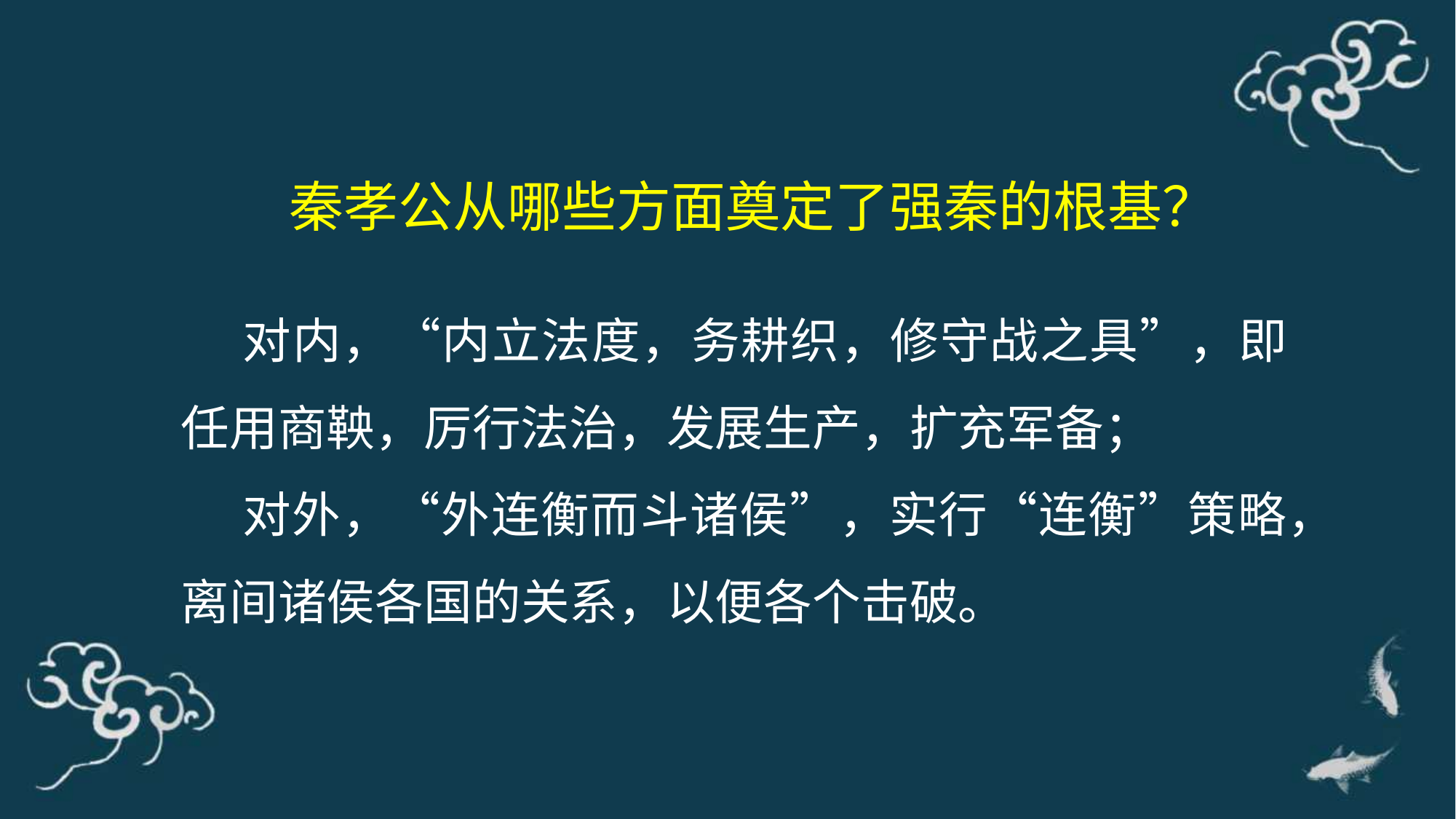

秦孝公从哪些方面奠定了强秦的根基？
    对内，“内立法度，务耕织，修守战之具”，即任用商鞅，厉行法治，发展生产，扩充军备；
    对外，“外连衡而斗诸侯”，实行“连衡”策略，离间诸侯各国的关系，以便各个击破。